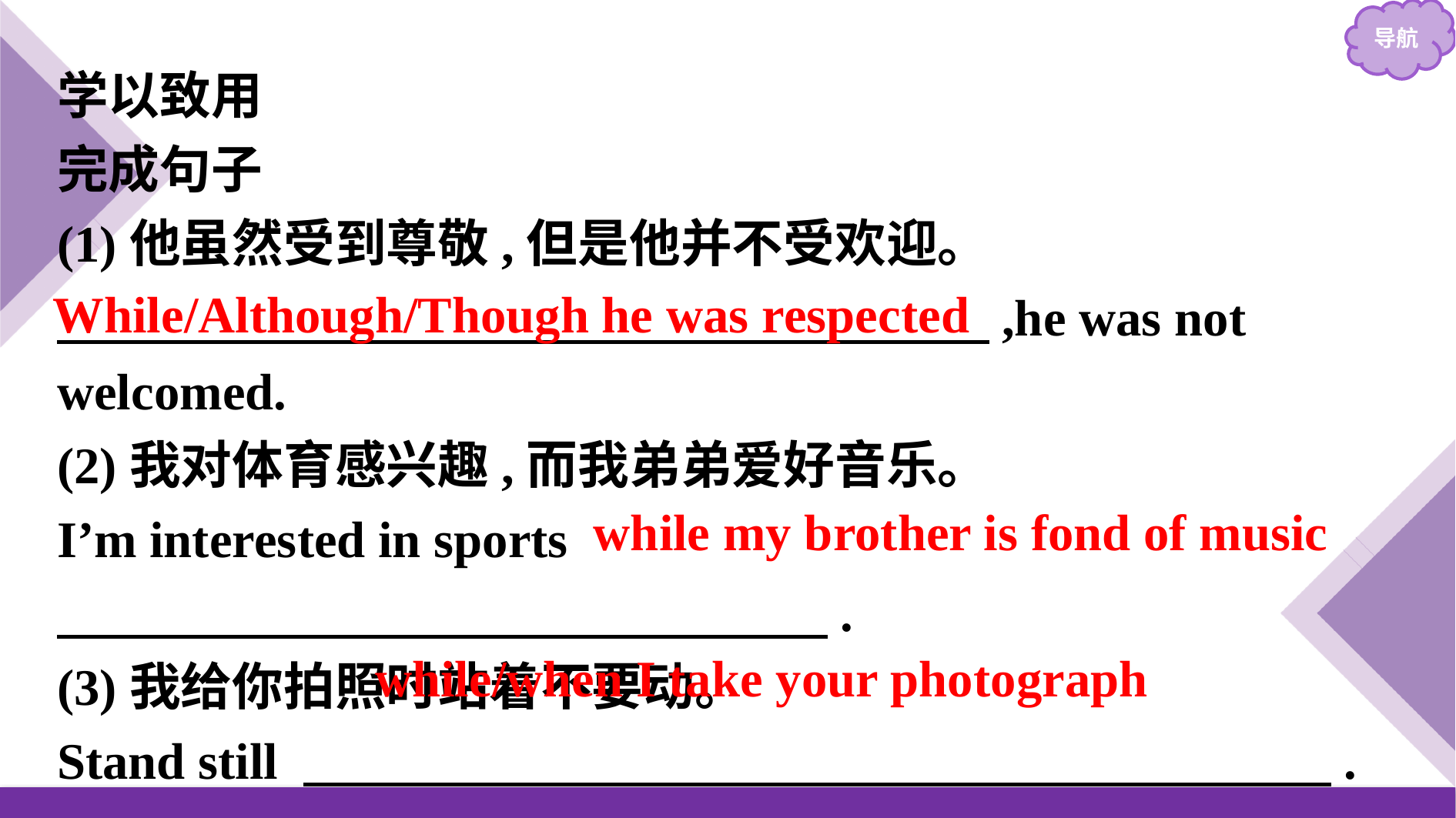

学以致用
完成句子
(1)他虽然受到尊敬,但是他并不受欢迎。
　　　 　　　　　　　 　　     　　　　,he was not welcomed.
(2)我对体育感兴趣,而我弟弟爱好音乐。
I’m interested in sports 　　　　　　　　　　　　　　　.
(3)我给你拍照时站着不要动。
Stand still 　　　　　　　　　　　　　　　　　　　　.
While/Although/Though he was respected
while my brother is fond of music
while/when I take your photograph